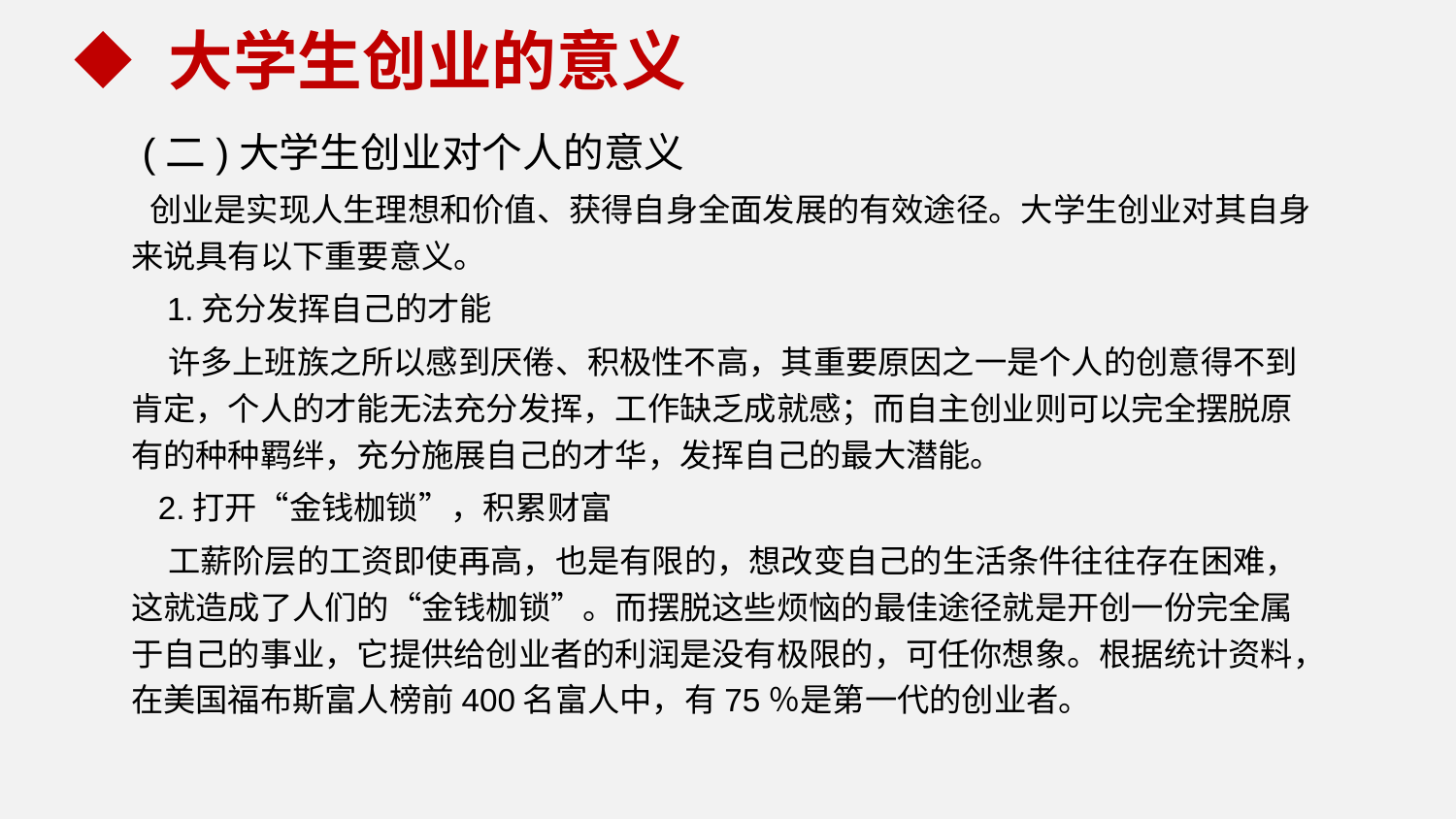

大学生创业的意义
 (二)大学生创业对个人的意义
    创业是实现人生理想和价值、获得自身全面发展的有效途径。大学生创业对其自身来说具有以下重要意义。
    1.充分发挥自己的才能
    许多上班族之所以感到厌倦、积极性不高，其重要原因之一是个人的创意得不到肯定，个人的才能无法充分发挥，工作缺乏成就感；而自主创业则可以完全摆脱原有的种种羁绊，充分施展自己的才华，发挥自己的最大潜能。
   2.打开“金钱枷锁”，积累财富
    工薪阶层的工资即使再高，也是有限的，想改变自己的生活条件往往存在困难，这就造成了人们的“金钱枷锁”。而摆脱这些烦恼的最佳途径就是开创一份完全属于自己的事业，它提供给创业者的利润是没有极限的，可任你想象。根据统计资料，在美国福布斯富人榜前400名富人中，有75％是第一代的创业者。